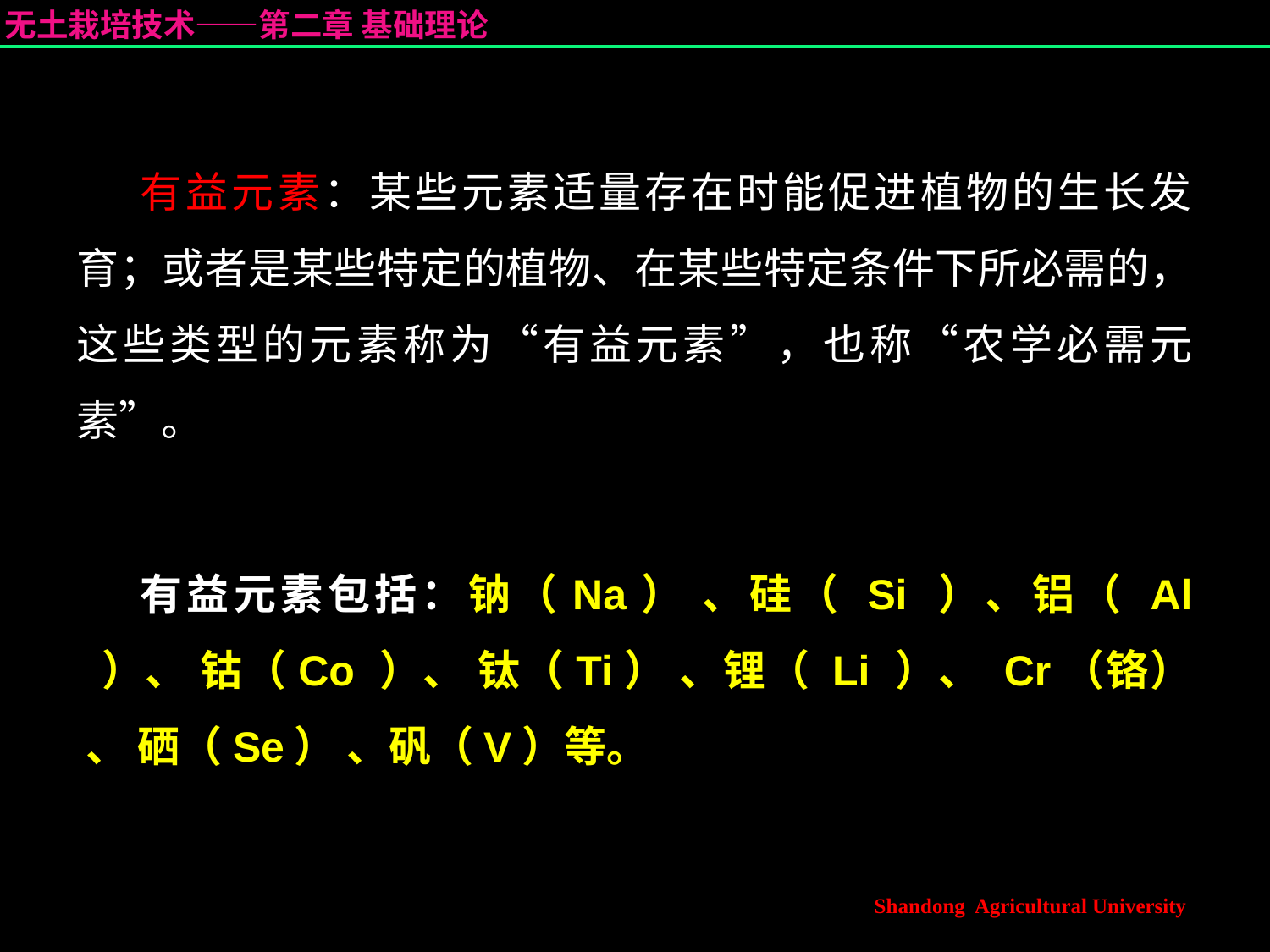

有益元素：某些元素适量存在时能促进植物的生长发育；或者是某些特定的植物、在某些特定条件下所必需的，这些类型的元素称为“有益元素”，也称“农学必需元素”。

有益元素包括：钠（Na） 、硅（ Si ）、铝（ Al ）、 钴（Co ）、 钛（Ti） 、锂（ Li ）、 Cr（铬） 、 硒（Se） 、矾（V）等。